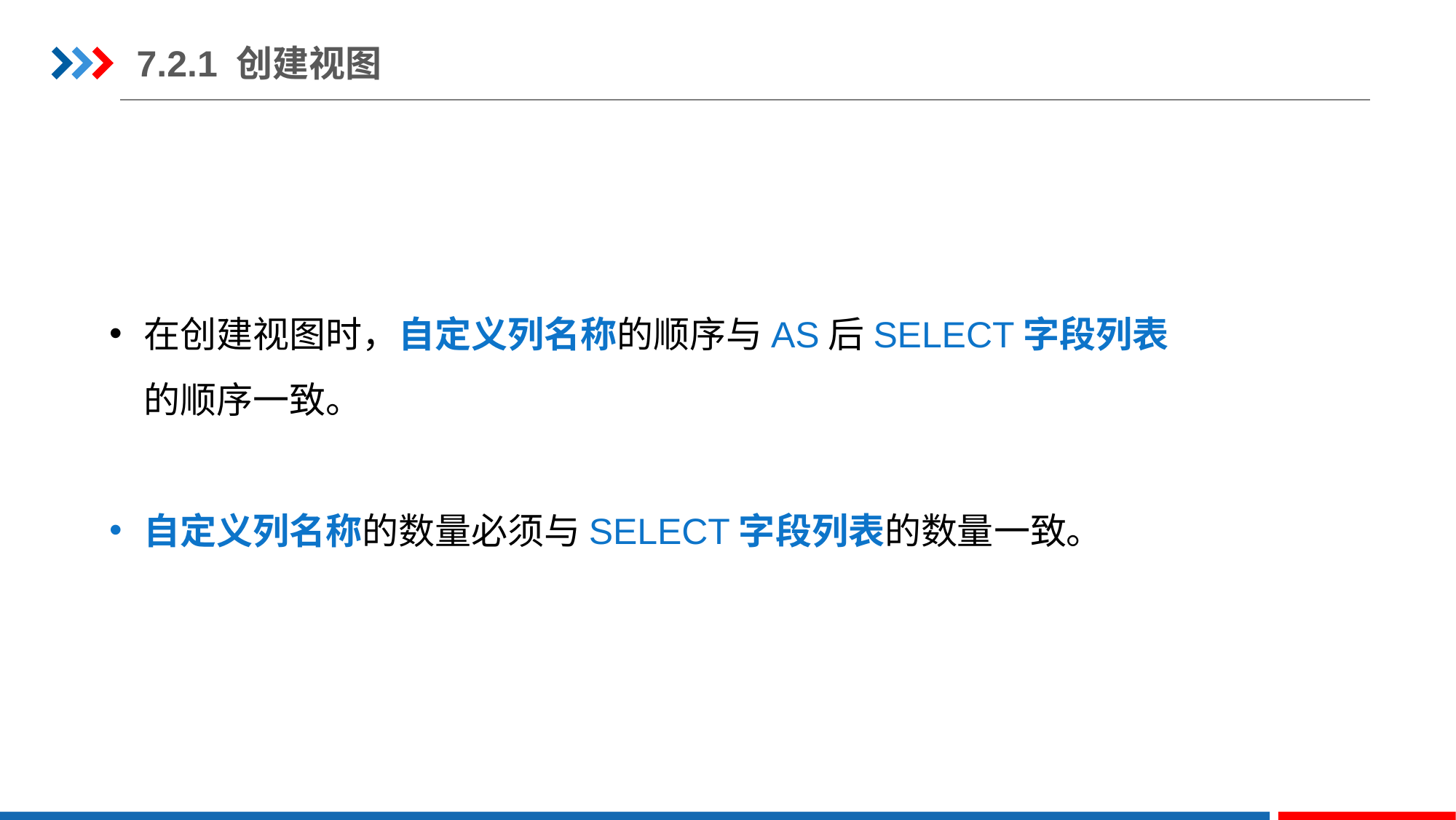

7.2.1 创建视图
在创建视图时，自定义列名称的顺序与AS后SELECT字段列表的顺序一致。

自定义列名称的数量必须与SELECT字段列表的数量一致。